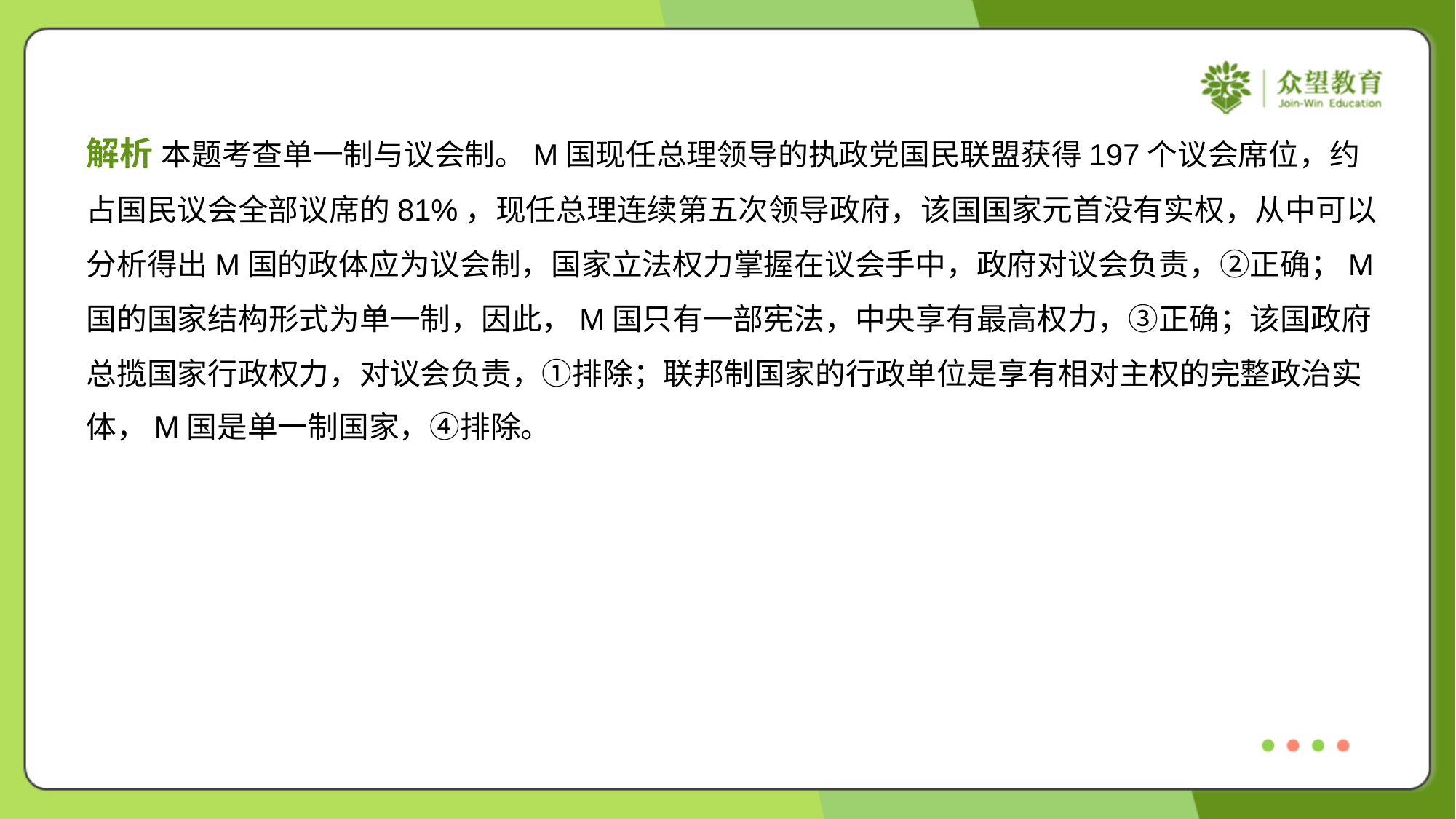

解析 本题考查单一制与议会制。M国现任总理领导的执政党国民联盟获得197个议会席位，约
占国民议会全部议席的81%，现任总理连续第五次领导政府，该国国家元首没有实权，从中可以
分析得出M国的政体应为议会制，国家立法权力掌握在议会手中，政府对议会负责，②正确；M
国的国家结构形式为单一制，因此，M国只有一部宪法，中央享有最高权力，③正确；该国政府
总揽国家行政权力，对议会负责，①排除；联邦制国家的行政单位是享有相对主权的完整政治实
体，M国是单一制国家，④排除。